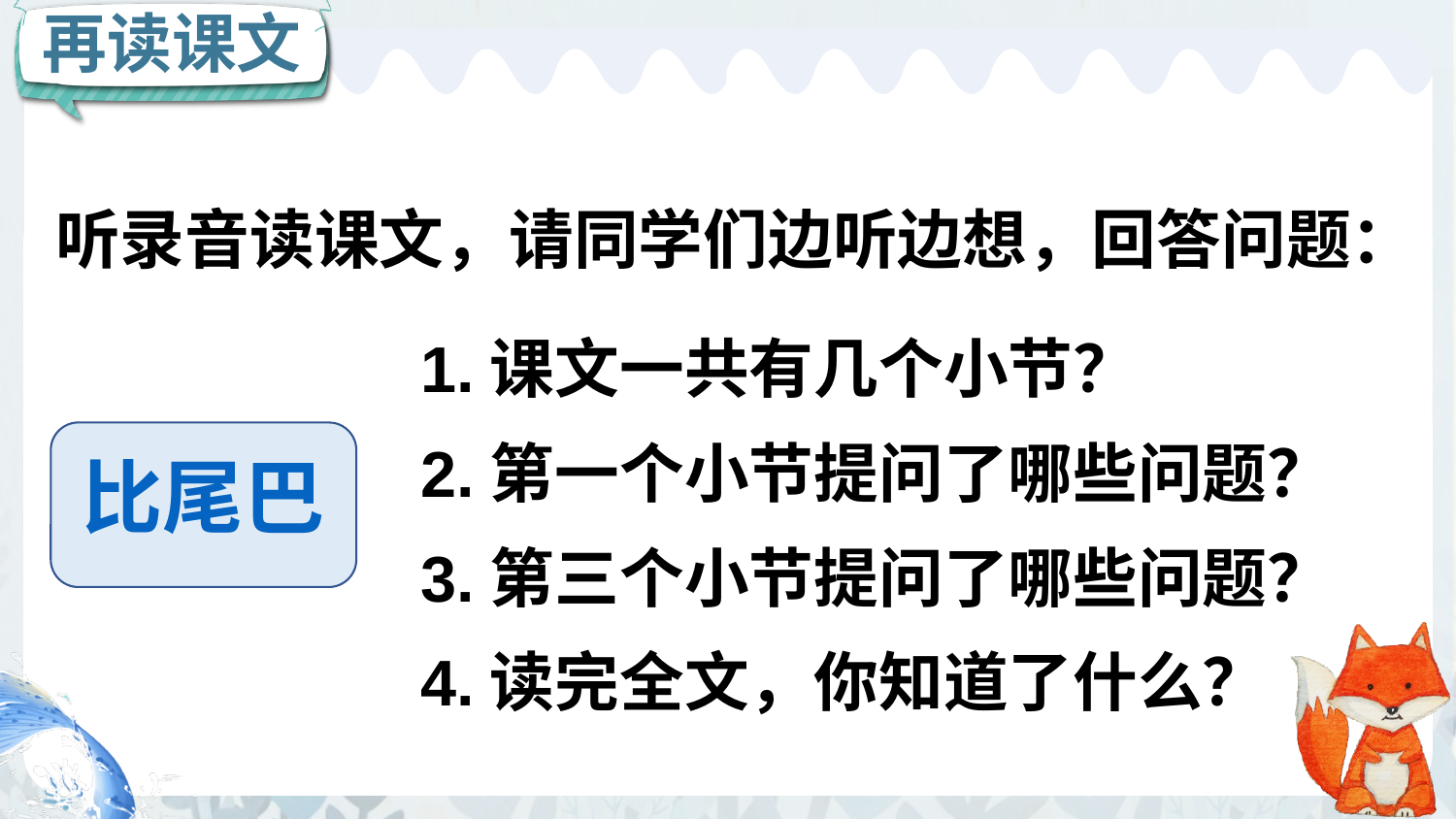

再读课文
听录音读课文，请同学们边听边想，回答问题：
1.课文一共有几个小节？
2.第一个小节提问了哪些问题？
3.第三个小节提问了哪些问题？
4.读完全文，你知道了什么？
比尾巴